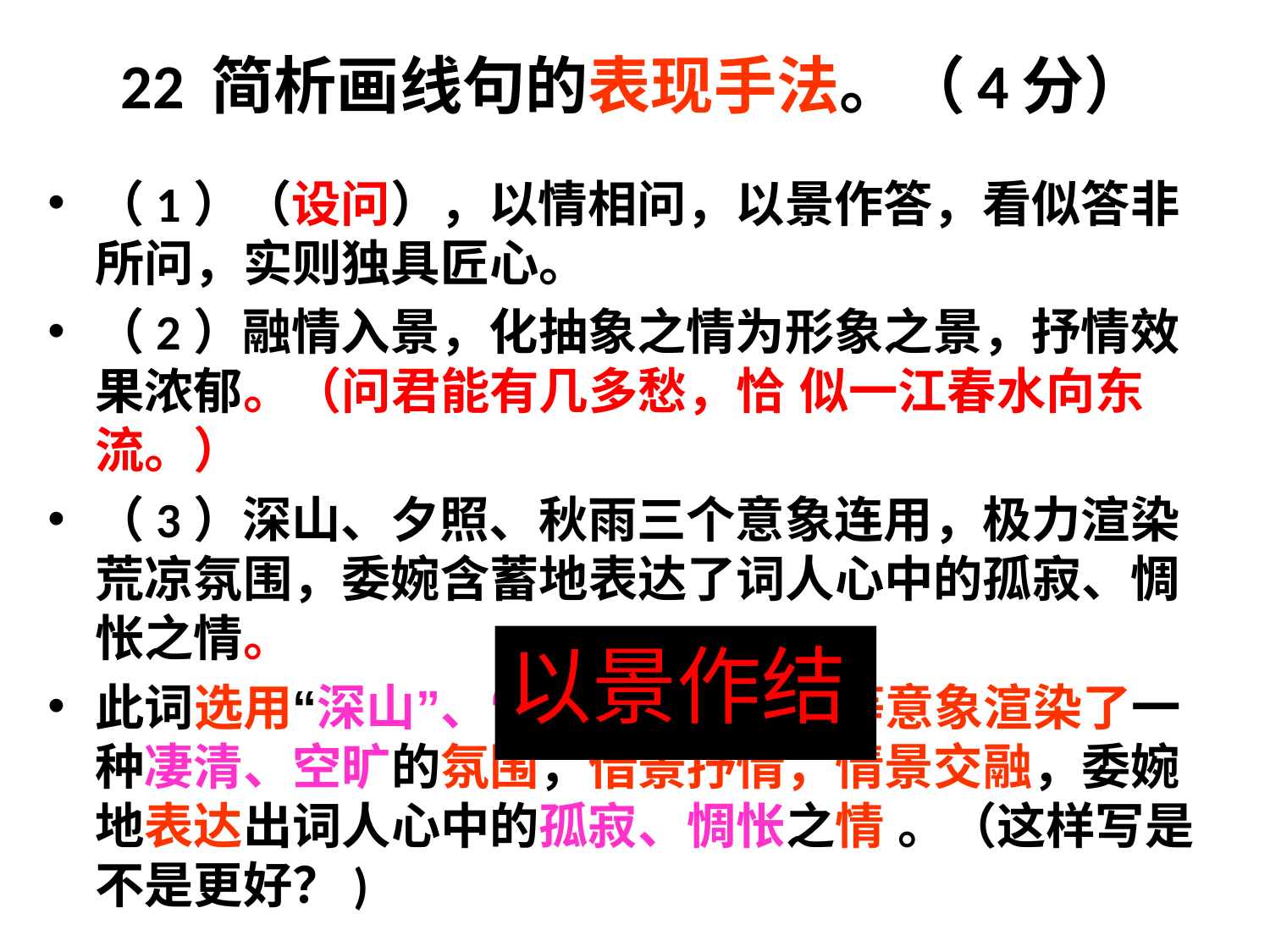

# 22 简析画线句的表现手法。（4分）
（1）（设问），以情相问，以景作答，看似答非所问，实则独具匠心。
（2）融情入景，化抽象之情为形象之景，抒情效果浓郁。（问君能有几多愁，恰 似一江春水向东流。）
（3）深山、夕照、秋雨三个意象连用，极力渲染荒凉氛围，委婉含蓄地表达了词人心中的孤寂、惆怅之情。
此词选用“深山”、“夕照”、“秋雨”等意象渲染了一种凄清、空旷的氛围，借景抒情，情景交融，委婉地表达出词人心中的孤寂、惆怅之情 。（这样写是不是更好？)
以景作结